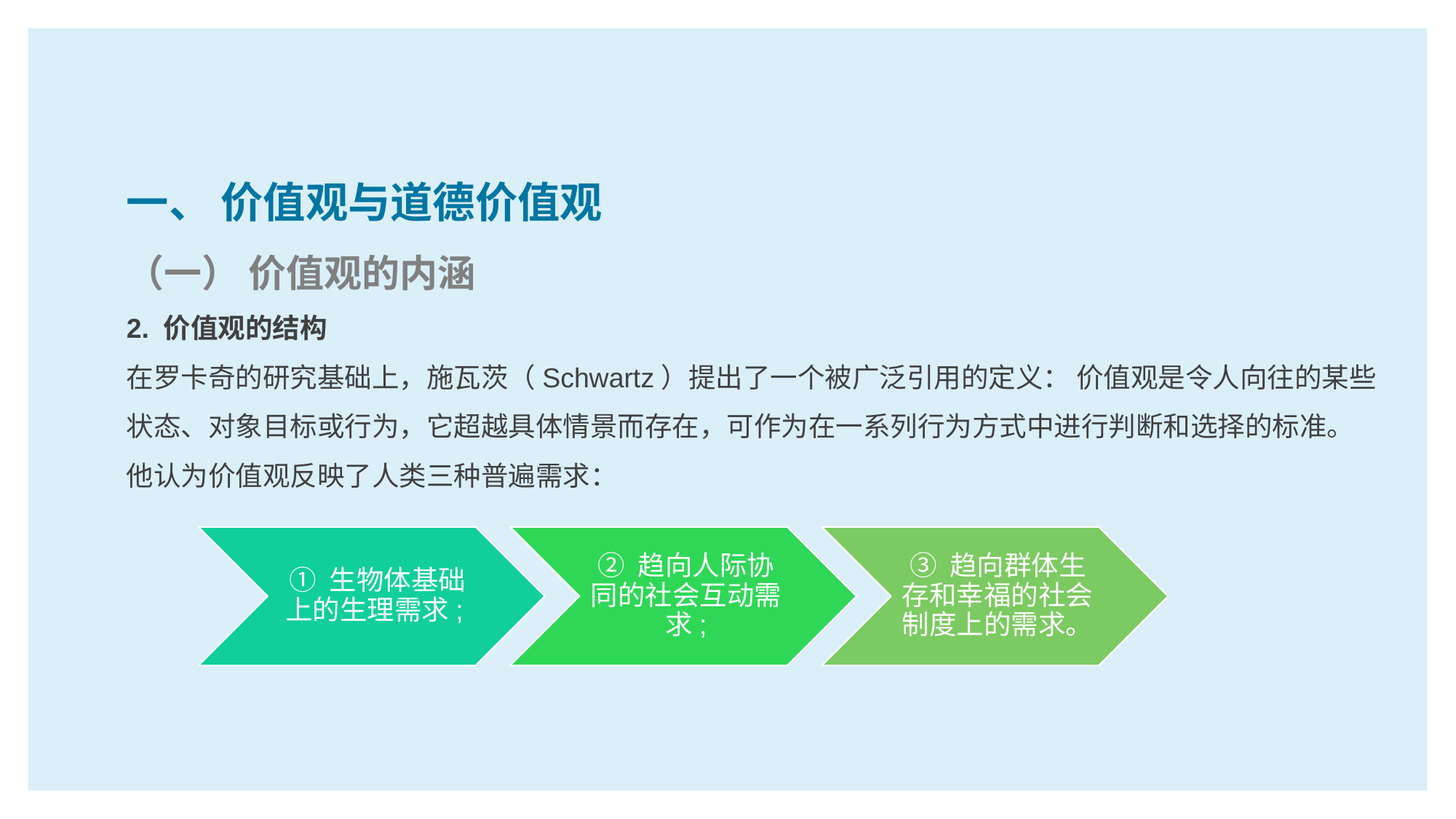

一、 价值观与道德价值观
（一） 价值观的内涵
2. 价值观的结构
在罗卡奇的研究基础上，施瓦茨（Schwartz）提出了一个被广泛引用的定义： 价值观是令人向往的某些状态、对象目标或行为，它超越具体情景而存在，可作为在一系列行为方式中进行判断和选择的标准。他认为价值观反映了人类三种普遍需求：
 ① 生物体基础上的生理需求;
② 趋向人际协同的社会互动需求;
③ 趋向群体生存和幸福的社会制度上的需求。